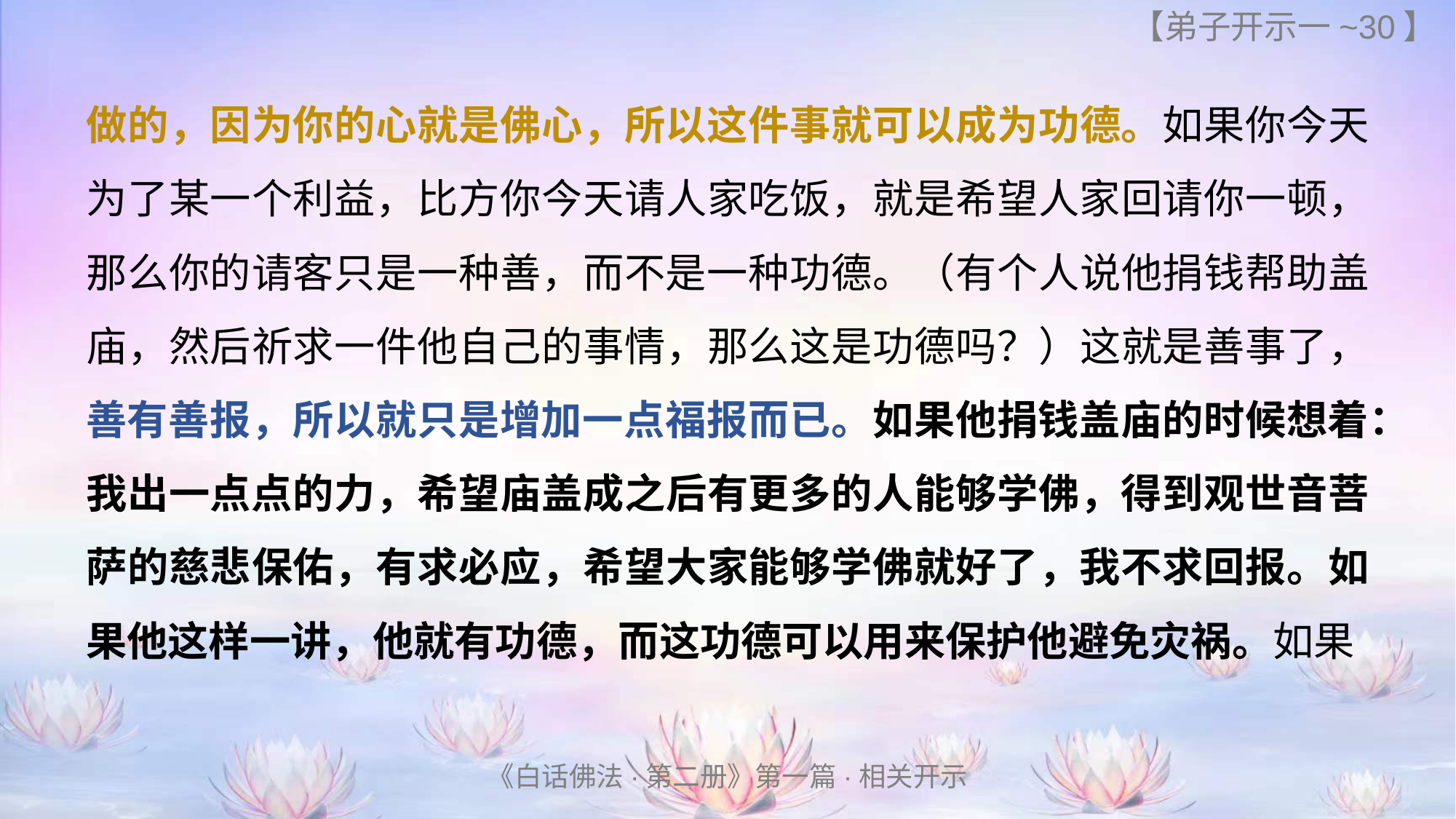

# 【弟子开示一~30】
做的，因为你的心就是佛心，所以这件事就可以成为功德。如果你今天为了某一个利益，比方你今天请人家吃饭，就是希望人家回请你一顿，那么你的请客只是一种善，而不是一种功德。（有个人说他捐钱帮助盖庙，然后祈求一件他自己的事情，那么这是功德吗？）这就是善事了，善有善报，所以就只是增加一点福报而已。如果他捐钱盖庙的时候想着：我出一点点的力，希望庙盖成之后有更多的人能够学佛，得到观世音菩萨的慈悲保佑，有求必应，希望大家能够学佛就好了，我不求回报。如果他这样一讲，他就有功德，而这功德可以用来保护他避免灾祸。如果
《白话佛法·第二册》第一篇·相关开示